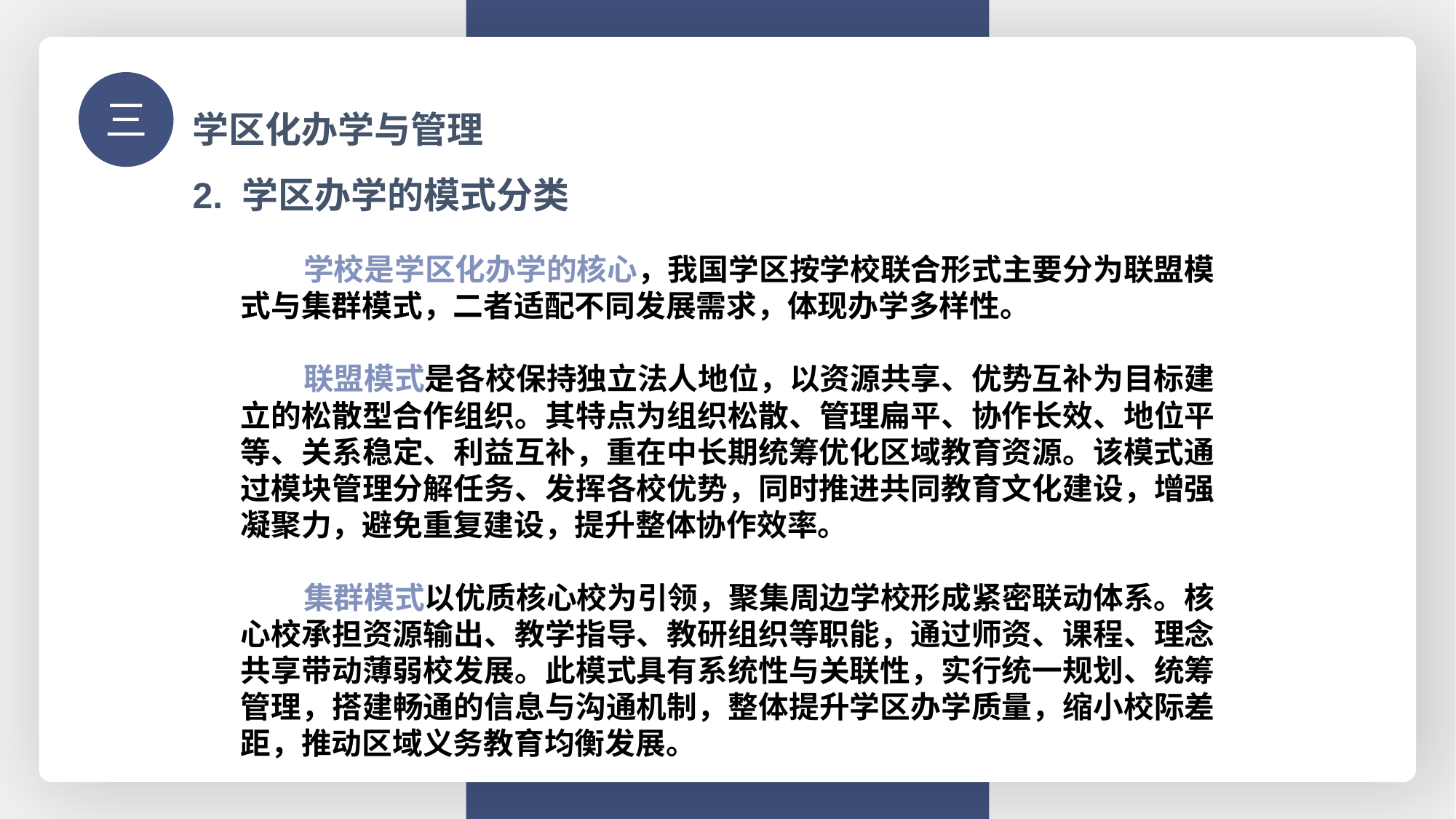

学区化办学与管理
三
2. 学区办学的模式分类
        学校是学区化办学的核心，我国学区按学校联合形式主要分为联盟模式与集群模式，二者适配不同发展需求，体现办学多样性。

        联盟模式是各校保持独立法人地位，以资源共享、优势互补为目标建立的松散型合作组织。其特点为组织松散、管理扁平、协作长效、地位平等、关系稳定、利益互补，重在中长期统筹优化区域教育资源。该模式通过模块管理分解任务、发挥各校优势，同时推进共同教育文化建设，增强凝聚力，避免重复建设，提升整体协作效率。

        集群模式以优质核心校为引领，聚集周边学校形成紧密联动体系。核心校承担资源输出、教学指导、教研组织等职能，通过师资、课程、理念共享带动薄弱校发展。此模式具有系统性与关联性，实行统一规划、统筹管理，搭建畅通的信息与沟通机制，整体提升学区办学质量，缩小校际差距，推动区域义务教育均衡发展。